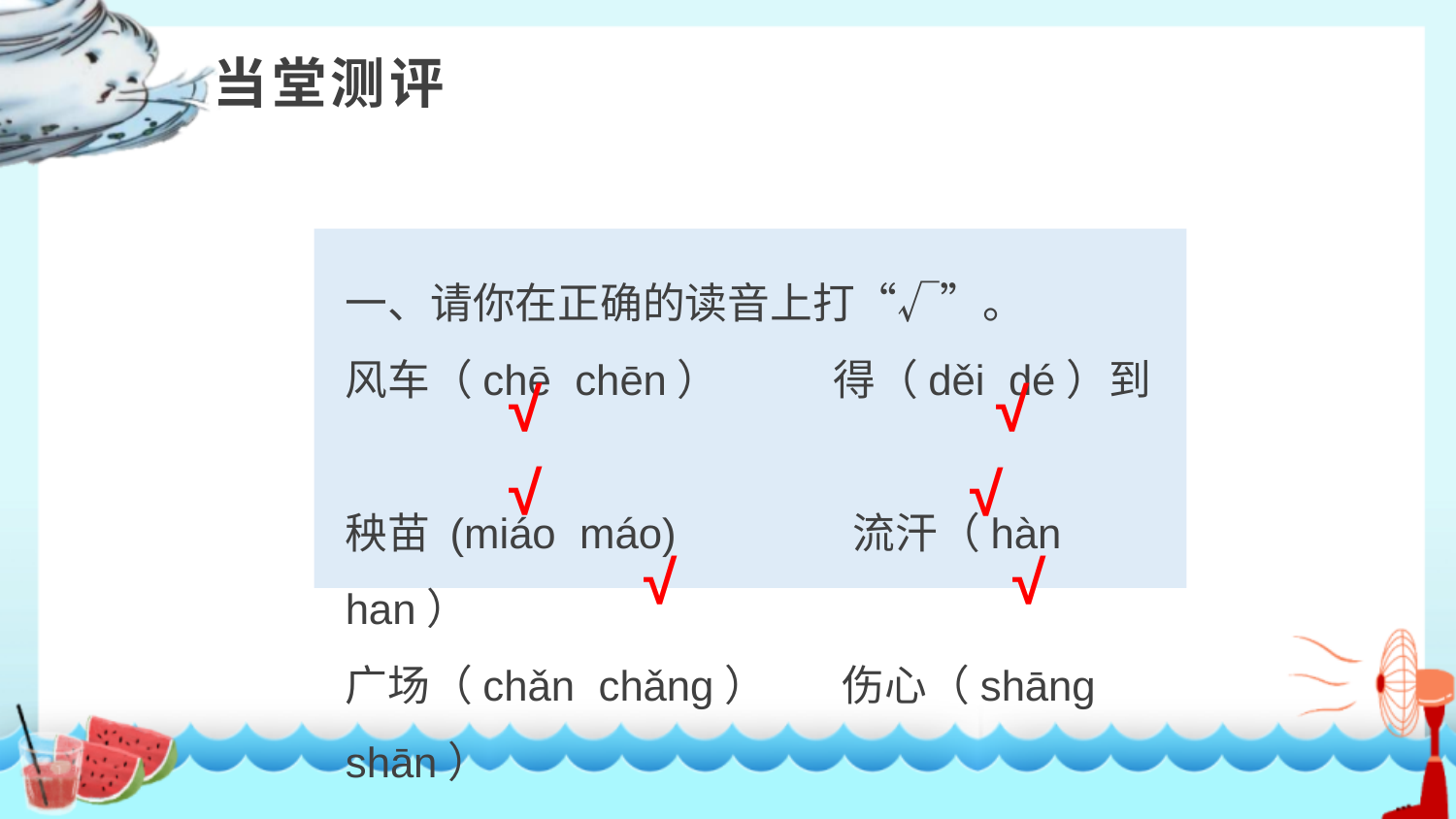

当堂测评
小学学科网  xuekeedu.com

一、请你在正确的读音上打“√”。
风车（chē  chēn）            得（děi  dé）到
秧苗 (miáo  máo)              流汗（hàn  han）
广场（chǎn  chǎng）        伤心（shāng  shān）
√
√
√
√
√
√